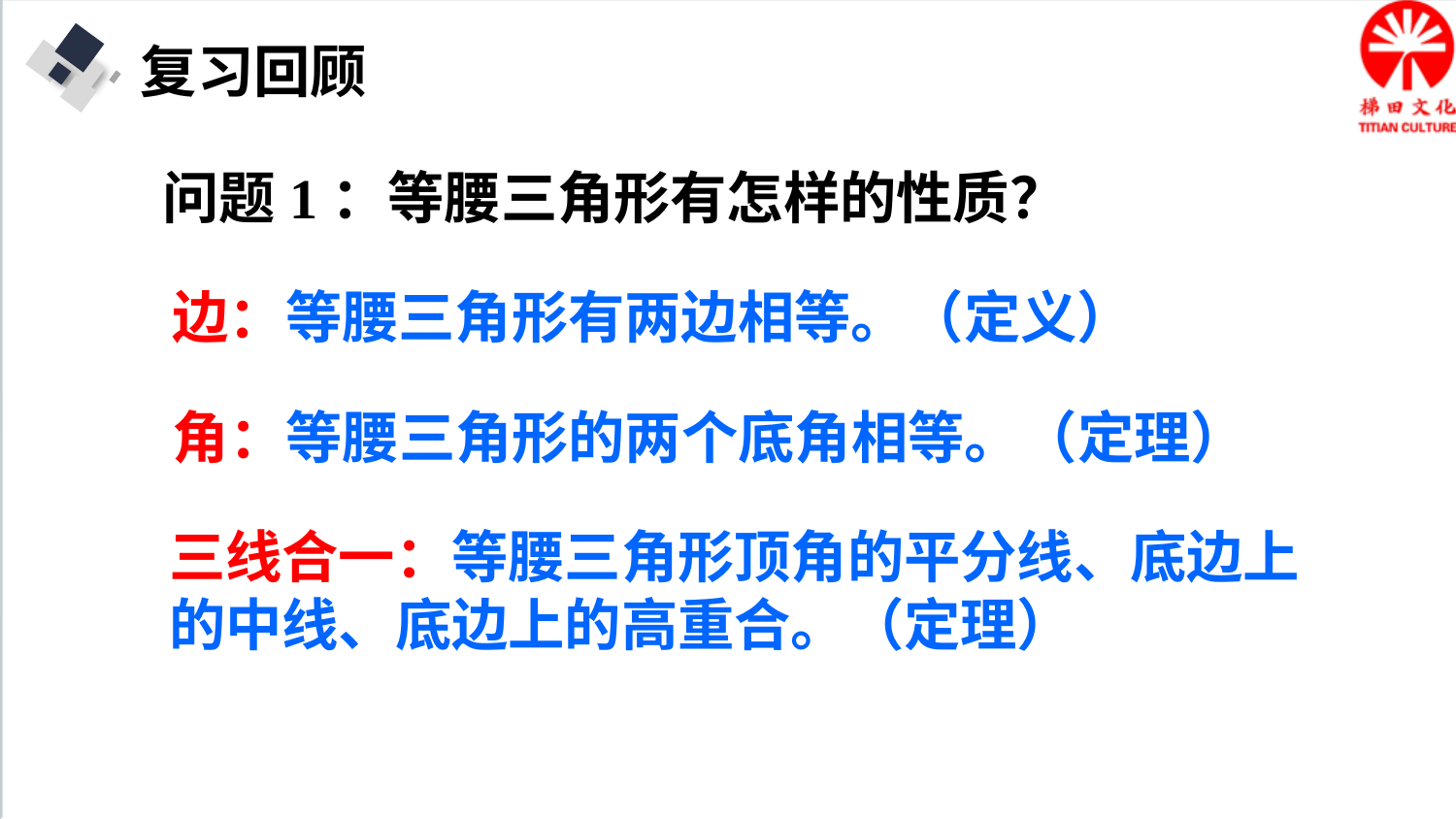

复习回顾
问题1：等腰三角形有怎样的性质？
边：等腰三角形有两边相等。（定义）
角：等腰三角形的两个底角相等。（定理）
三线合一：等腰三角形顶角的平分线、底边上的中线、底边上的高重合。（定理）